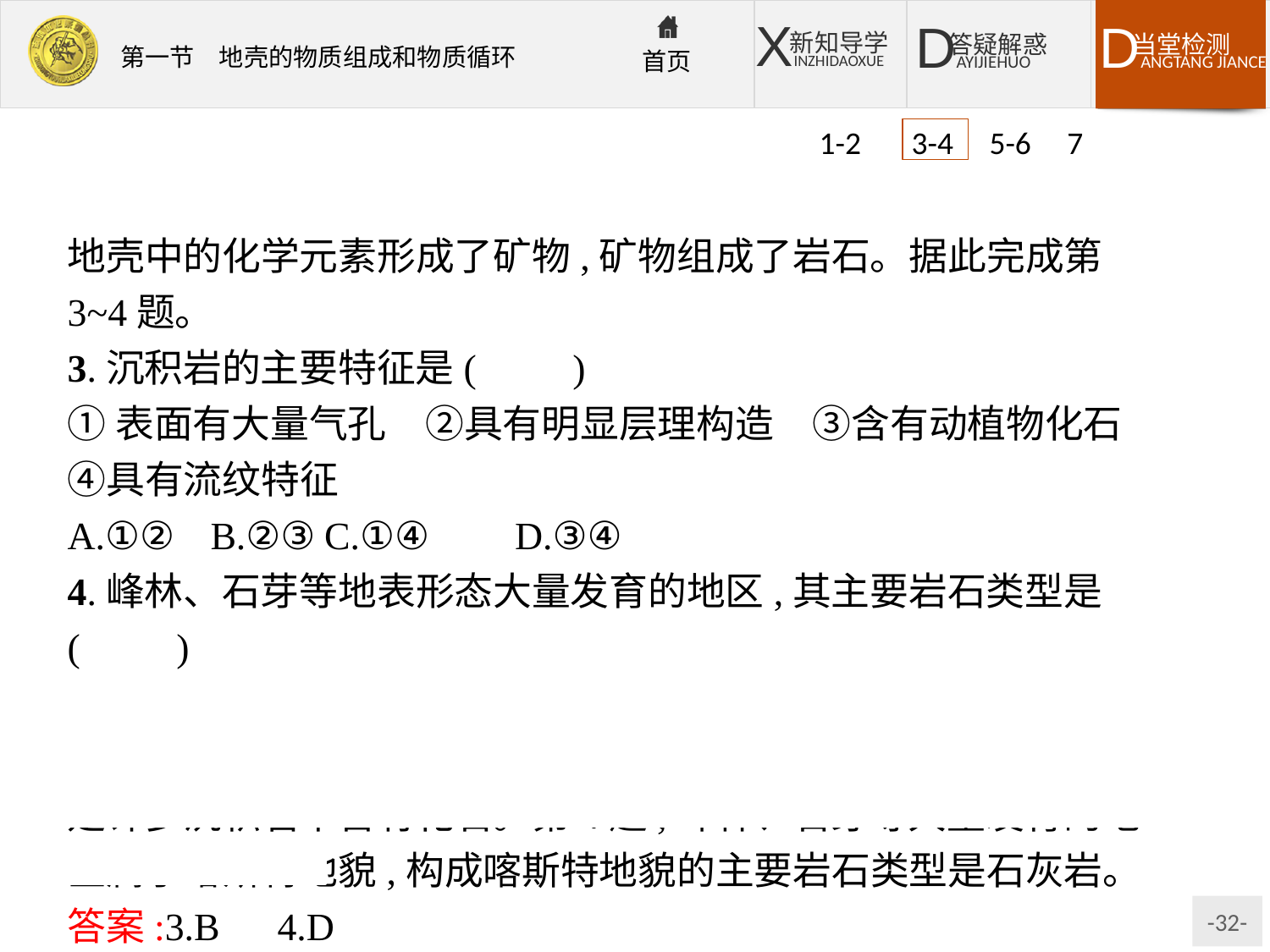

1-2       3-4     5-6     7

地壳中的化学元素形成了矿物,矿物组成了岩石。据此完成第3~4题。
3.沉积岩的主要特征是(　　)
①表面有大量气孔　②具有明显层理构造　③含有动植物化石　④具有流纹特征
A.①②	B.②③	C.①④	D.③④
4.峰林、石芽等地表形态大量发育的地区,其主要岩石类型是(　　)
A.花岗岩	B.玄武岩	C.大理岩	D.石灰岩
解析:第3题,沉积岩具有两个突出特征:一是具有层理构造,二是许多沉积岩中含有化石。第4题,峰林、石芽等大量发育的地区属于喀斯特地貌,构成喀斯特地貌的主要岩石类型是石灰岩。
答案:3.B　4.D